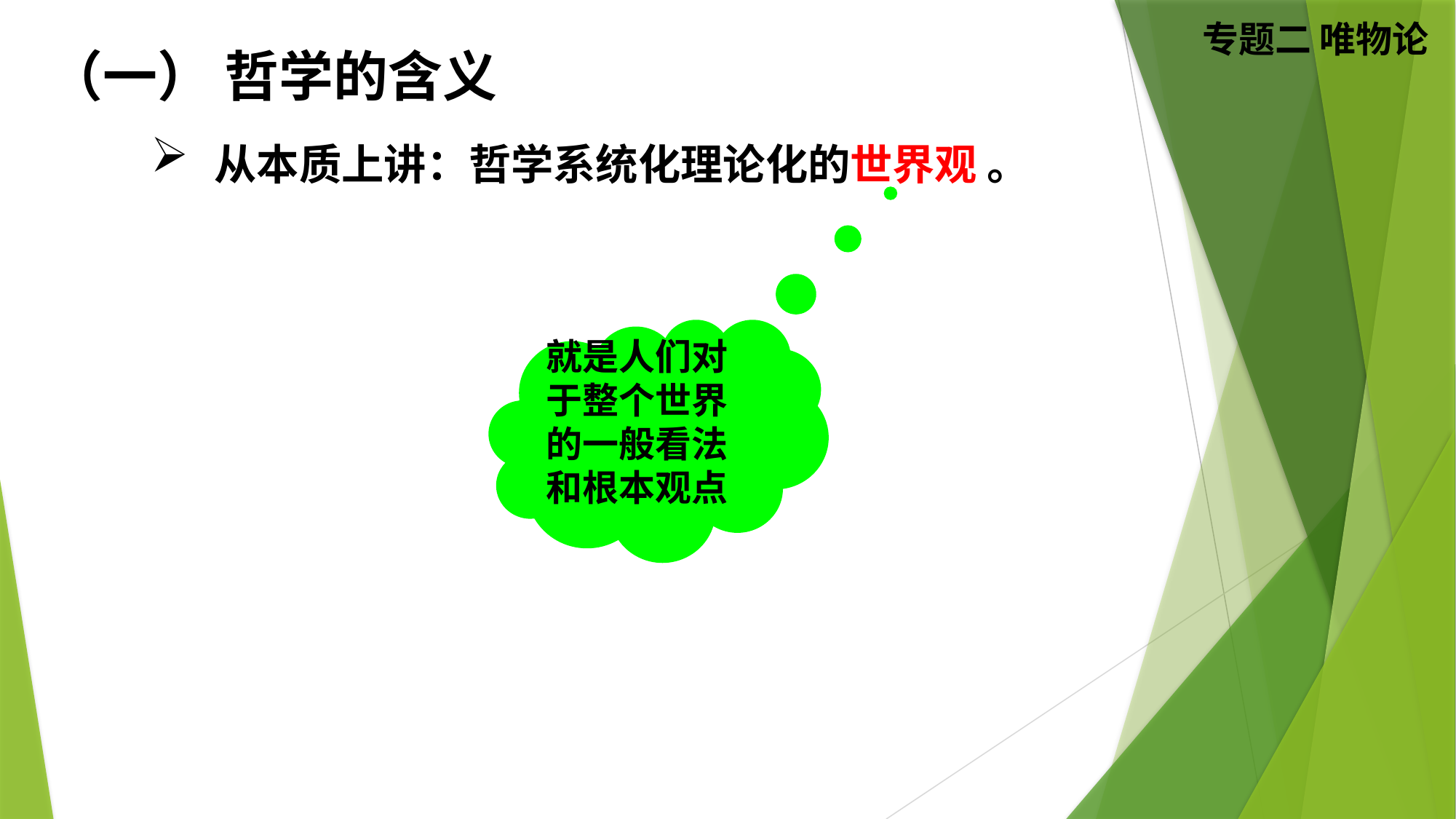

（一） 哲学的含义
 从本质上讲：哲学系统化理论化的世界观 。

就是人们对于整个世界的一般看法和根本观点